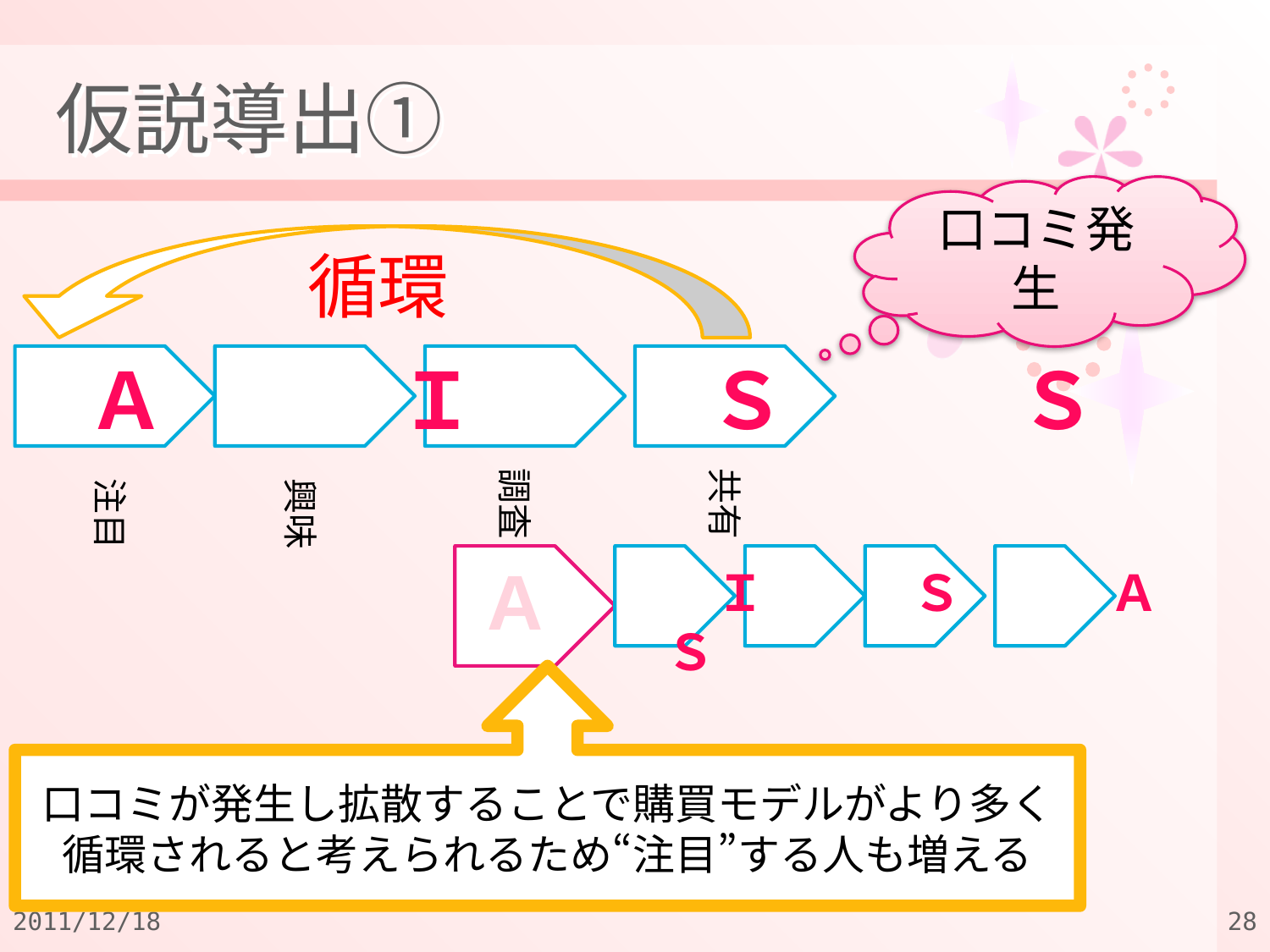

# 仮説導出①
口コミ発生
循環

Ａ　　　Ｉ　　　Ｓ　　　Ｓ

調査
共有
注目
興味

　　　Ｉ　　　Ｓ　　　Ａ　　　Ｓ
A

口コミが発生し拡散することで購買モデルがより多く循環されると考えられるため“注目”する人も増える
2011/12/18
28